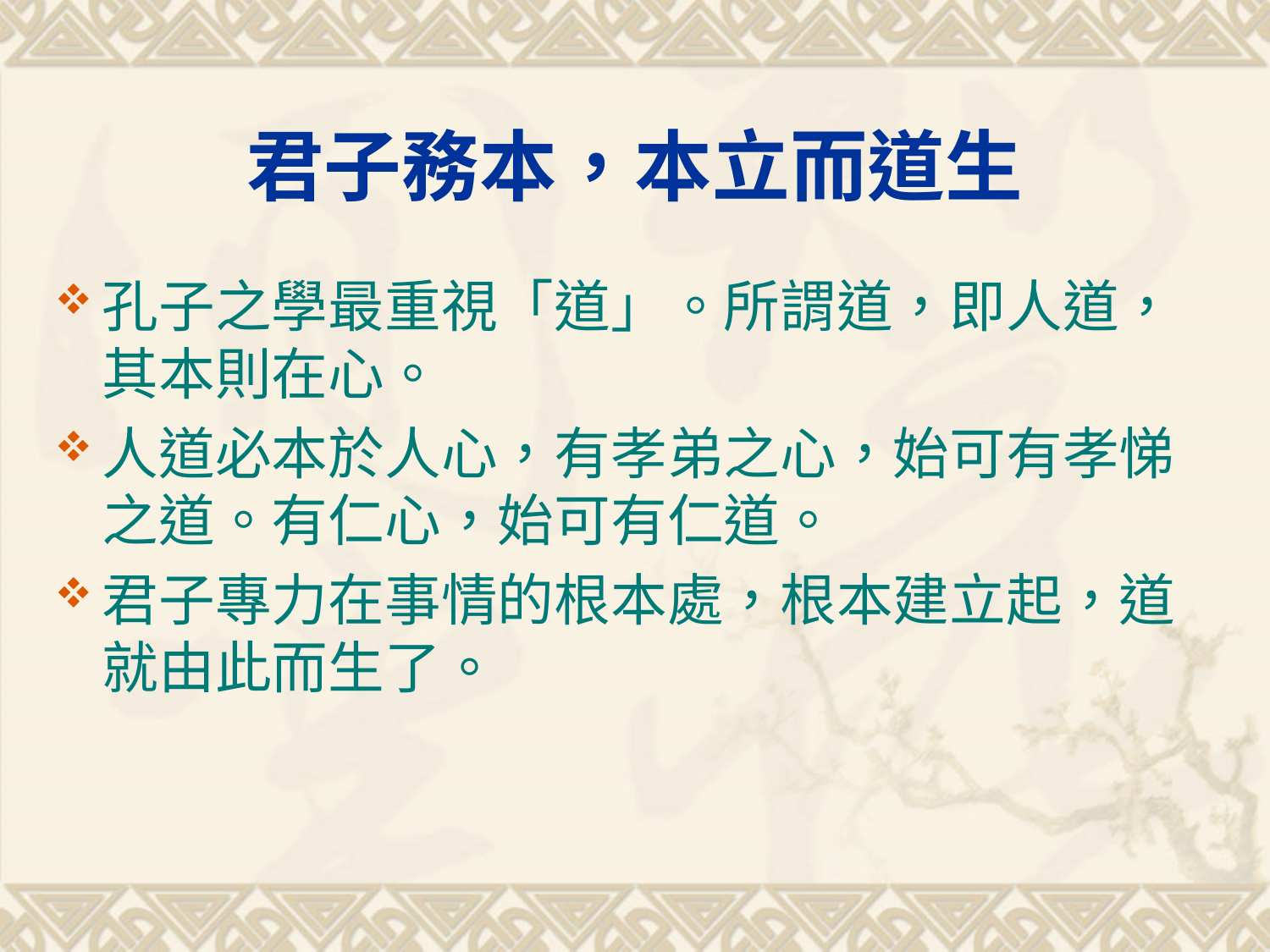

# 君子務本，本立而道生
孔子之學最重視「道」。所謂道，即人道，其本則在心。
人道必本於人心，有孝弟之心，始可有孝悌之道。有仁心，始可有仁道。
君子專力在事情的根本處，根本建立起，道就由此而生了。